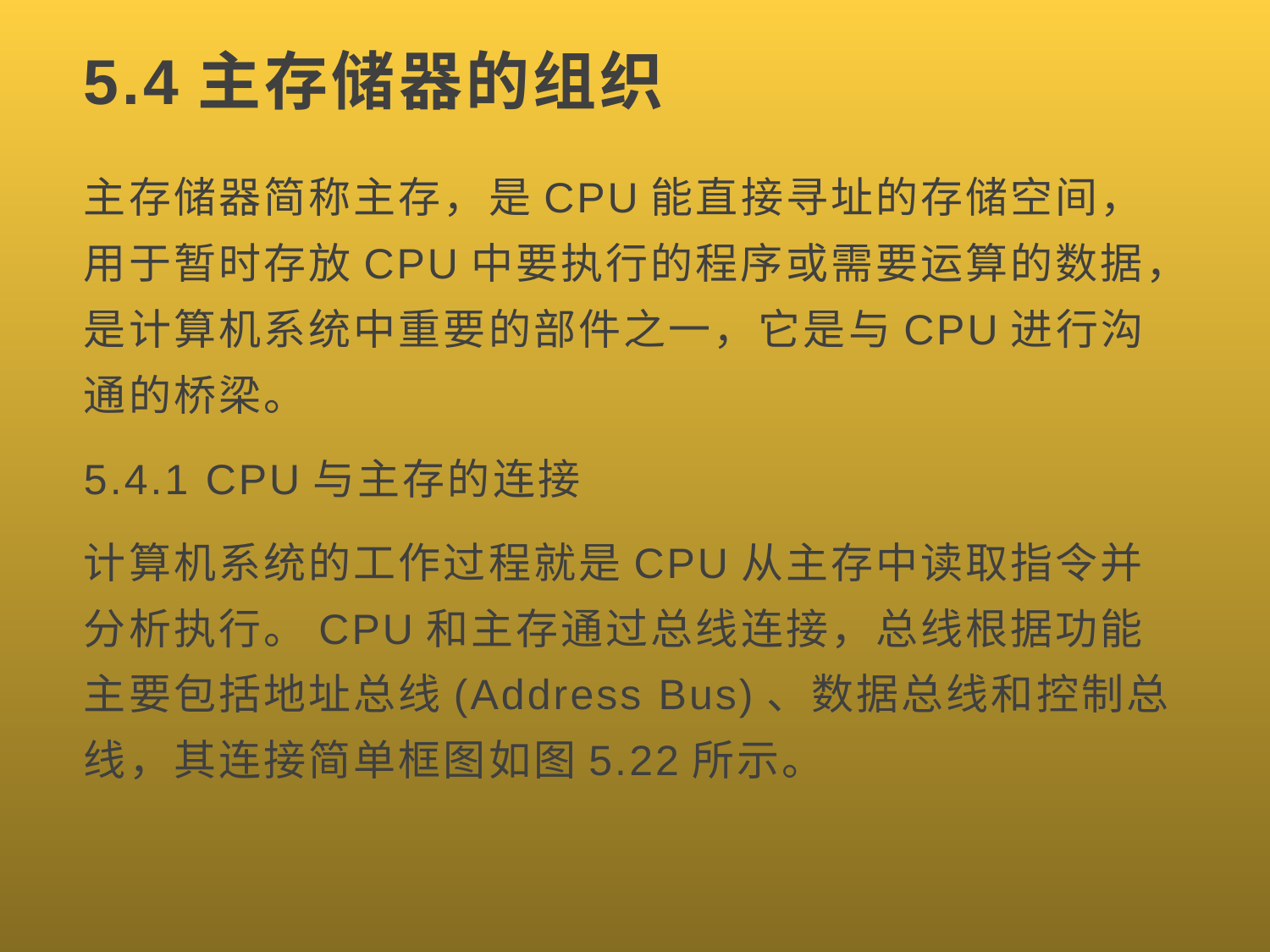

# 5.4主存储器的组织

主存储器简称主存，是CPU能直接寻址的存储空间，用于暂时存放CPU中要执行的程序或需要运算的数据，是计算机系统中重要的部件之一，它是与CPU进行沟通的桥梁。
5.4.1 CPU与主存的连接
计算机系统的工作过程就是CPU从主存中读取指令并分析执行。CPU和主存通过总线连接，总线根据功能主要包括地址总线(Address Bus)、数据总线和控制总线，其连接简单框图如图5.22所示。